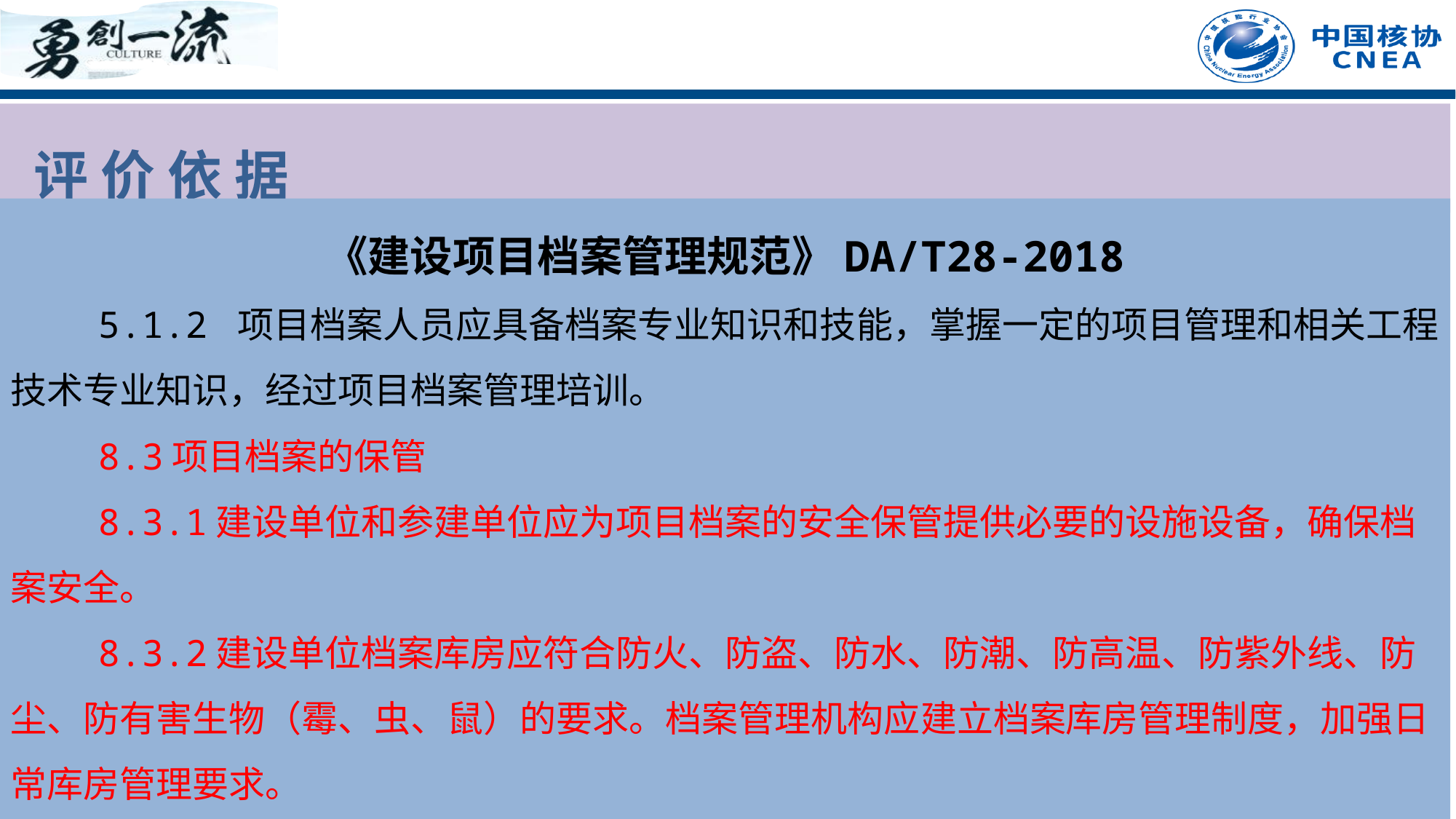

评 价 依 据
《建设项目档案管理规范》DA/T28-2018
    5.1.2 项目档案人员应具备档案专业知识和技能，掌握一定的项目管理和相关工程技术专业知识，经过项目档案管理培训。
    8.3项目档案的保管
    8.3.1建设单位和参建单位应为项目档案的安全保管提供必要的设施设备，确保档案安全。
    8.3.2建设单位档案库房应符合防火、防盗、防水、防潮、防高温、防紫外线、防尘、防有害生物（霉、虫、鼠）的要求。档案管理机构应建立档案库房管理制度，加强日常库房管理要求。